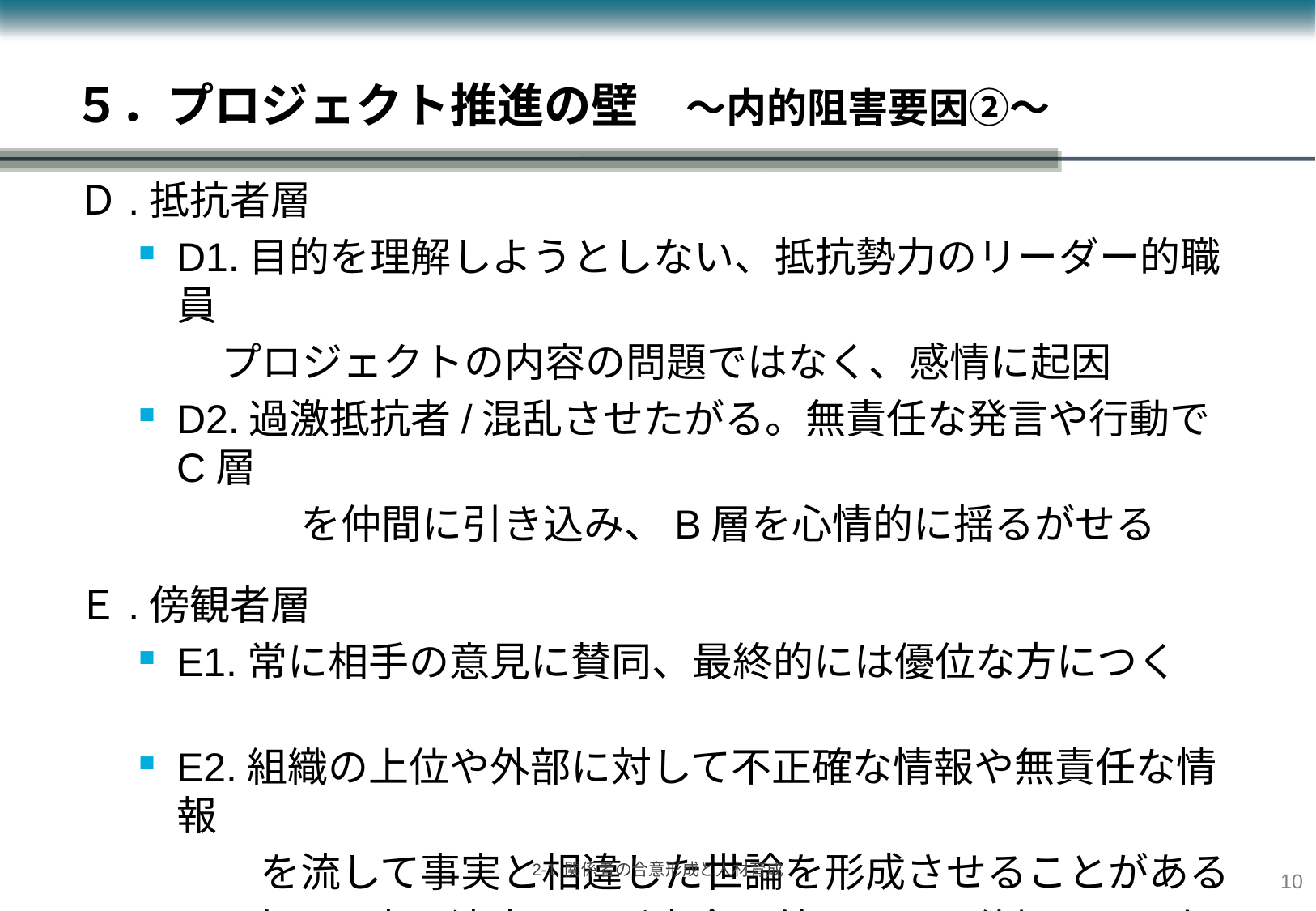

# ５．プロジェクト推進の壁　～内的阻害要因②～
Ｄ.抵抗者層
D1.目的を理解しようとしない、抵抗勢力のリーダー的職員
        プロジェクトの内容の問題ではなく、感情に起因
D2.過激抵抗者/混乱させたがる。無責任な発言や行動でC層
　　　　を仲間に引き込み、B層を心情的に揺るがせる
Ｅ.傍観者層
E1.常に相手の意見に賛同、最終的には優位な方につく
E2.組織の上位や外部に対して不正確な情報や無責任な情報
　　　を流して事実と相違した世論を形成させることがある
E3.自己の意思決定をせず完全に外野にいて傍観するか無関
　　　心、当事者にならない（逃げる）

10
2-1 関係者の合意形成と人材育成